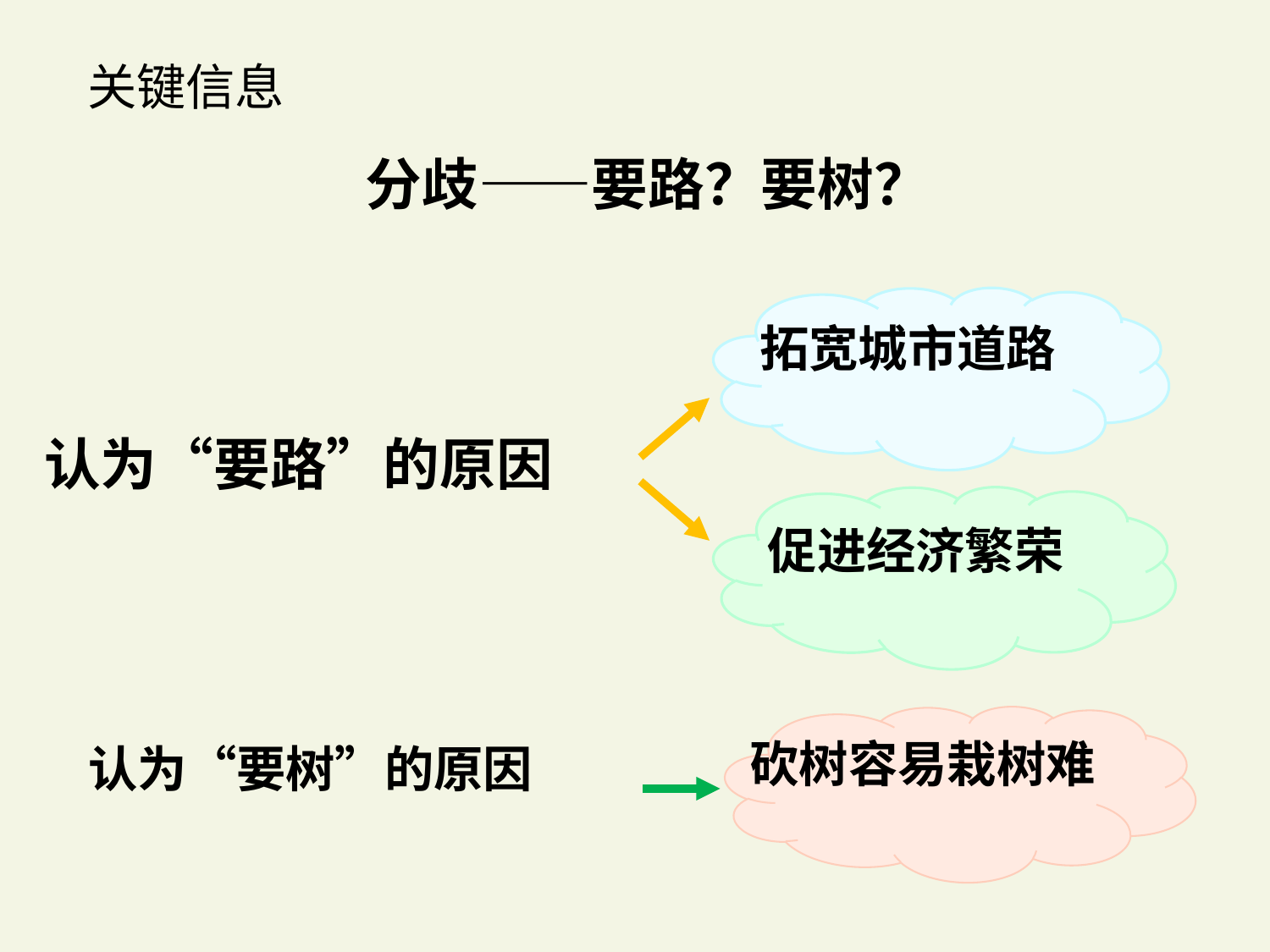

关键信息
分歧——要路？要树？

拓宽城市道路
认为“要路”的原因

促进经济繁荣

砍树容易栽树难
认为“要树”的原因